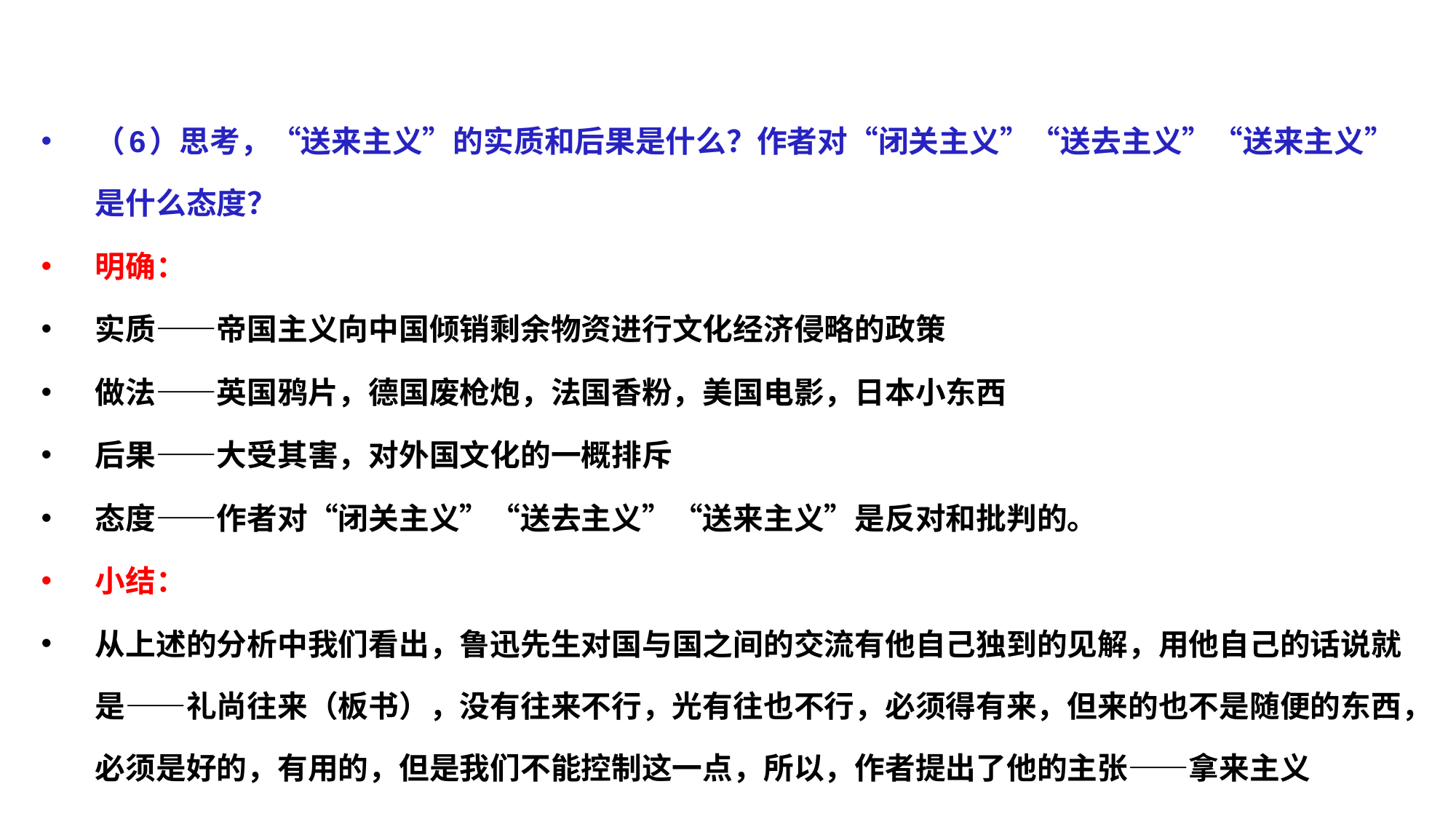

（6）思考，“送来主义”的实质和后果是什么？作者对“闭关主义”“送去主义”“送来主义”是什么态度？
明确：
实质——帝国主义向中国倾销剩余物资进行文化经济侵略的政策
做法——英国鸦片，德国废枪炮，法国香粉，美国电影，日本小东西
后果——大受其害，对外国文化的一概排斥
态度——作者对“闭关主义”“送去主义”“送来主义”是反对和批判的。
小结：
从上述的分析中我们看出，鲁迅先生对国与国之间的交流有他自己独到的见解，用他自己的话说就是——礼尚往来（板书），没有往来不行，光有往也不行，必须得有来，但来的也不是随便的东西，必须是好的，有用的，但是我们不能控制这一点，所以，作者提出了他的主张——拿来主义